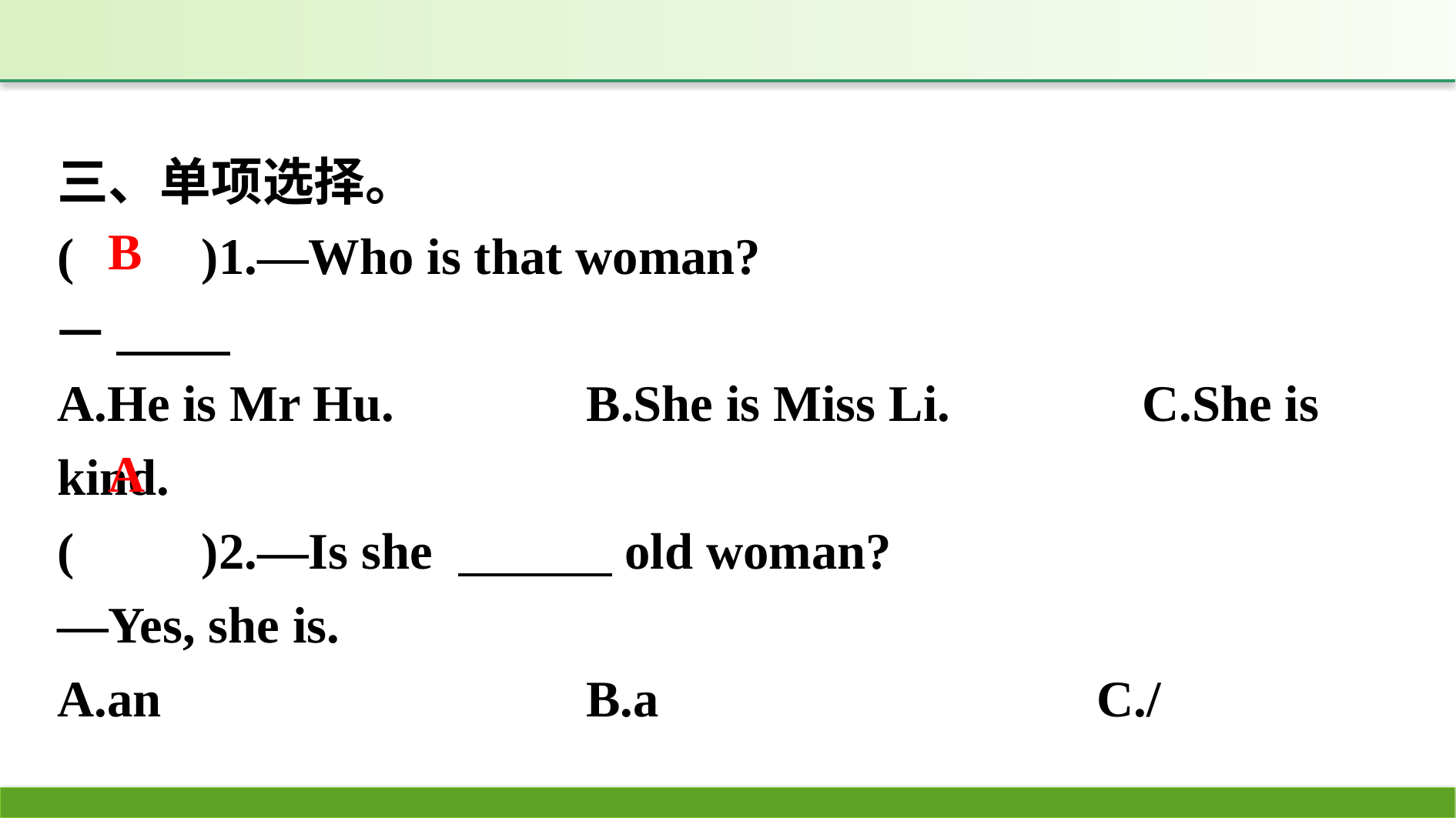

三、单项选择。
(　　)1.—Who is that woman?
—
A.He is Mr Hu. 　　　B.She is Miss Li. 　　　C.She is kind.
(　　)2.—Is she 　　　old woman?
—Yes, she is.
A.an				B.a				C./
B
A